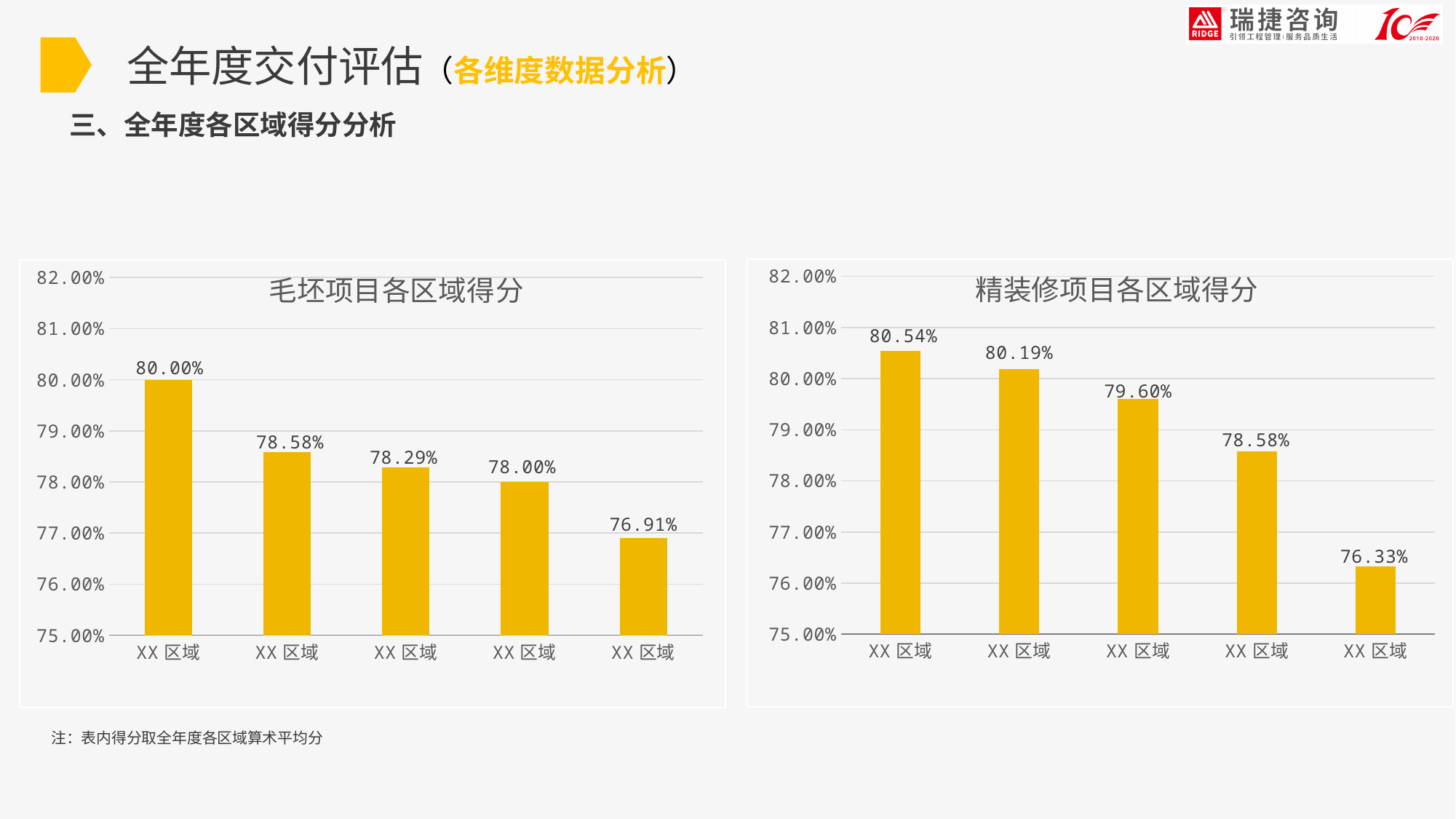

全年度交付评估（各维度数据分析）

三、全年度各区域得分分析

### Chart: 精装修项目各区域得分

| Category | 质量风险 |
|---|---|
| XX区域 | 0.8054 |
| XX区域 | 0.8019 |
| XX区域 | 0.796 |
| XX区域 | 0.7858 |
| XX区域 | 0.7633 |

### Chart: 毛坯项目各区域得分

| Category | 毛坯交付 |
|---|---|
| XX区域 | 0.8 |
| XX区域 | 0.7858 |
| XX区域 | 0.7829 |
| XX区域 | 0.78 |
| XX区域 | 0.7691 |
注：表内得分取全年度各区域算术平均分